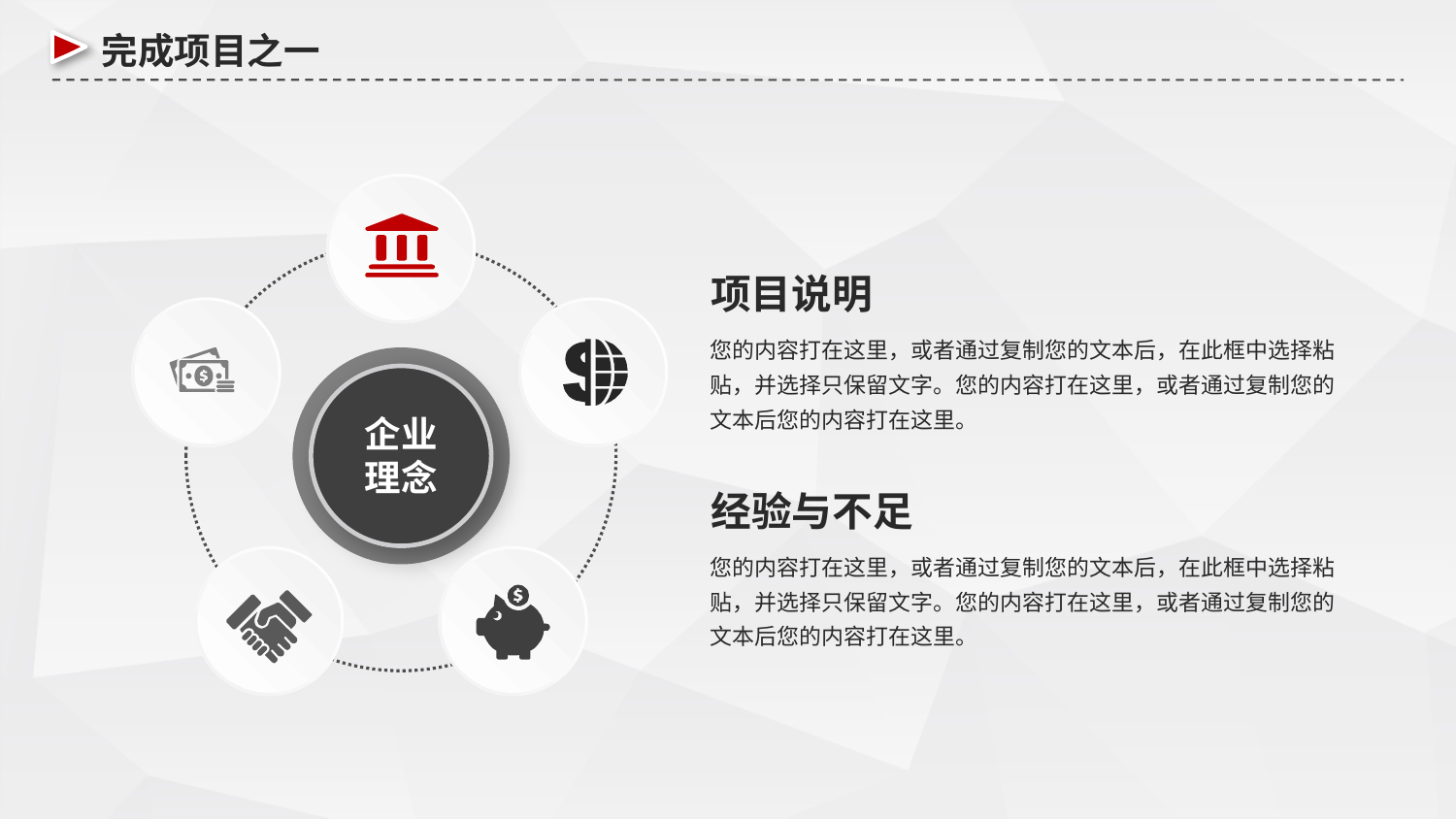

完成项目之一

项目说明
您的内容打在这里，或者通过复制您的文本后，在此框中选择粘贴，并选择只保留文字。您的内容打在这里，或者通过复制您的文本后您的内容打在这里。

企业
理念
经验与不足
您的内容打在这里，或者通过复制您的文本后，在此框中选择粘贴，并选择只保留文字。您的内容打在这里，或者通过复制您的文本后您的内容打在这里。